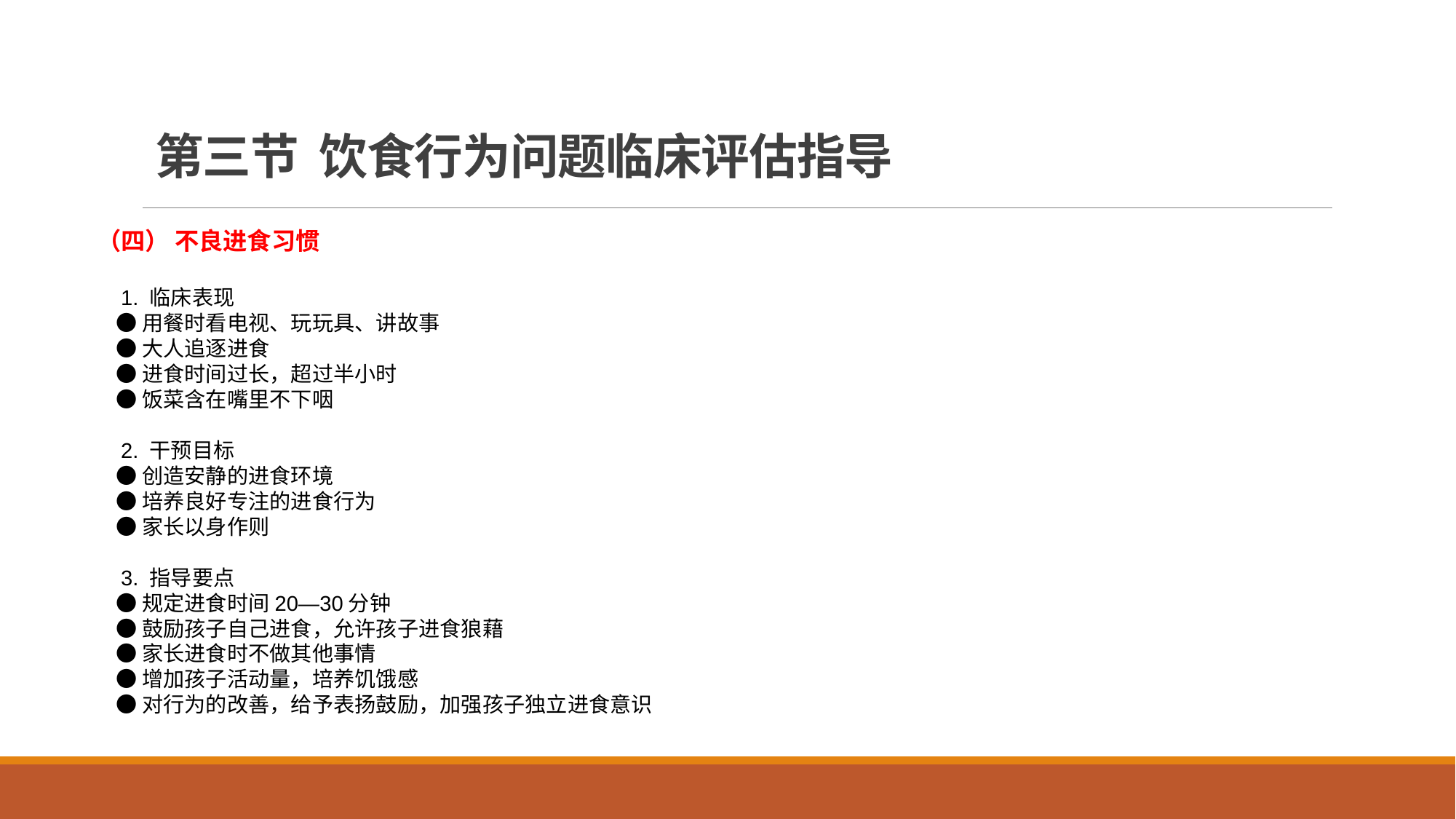

# 第三节  饮食行为问题临床评估指导
（四） 不良进食习惯

    1. 临床表现
    ●用餐时看电视、玩玩具、讲故事
    ●大人追逐进食
    ●进食时间过长，超过半小时
    ●饭菜含在嘴里不下咽

    2. 干预目标
    ●创造安静的进食环境
    ●培养良好专注的进食行为
    ●家长以身作则

    3. 指导要点
    ●规定进食时间20—30分钟
    ●鼓励孩子自己进食，允许孩子进食狼藉
    ●家长进食时不做其他事情
    ●增加孩子活动量，培养饥饿感
    ●对行为的改善，给予表扬鼓励，加强孩子独立进食意识